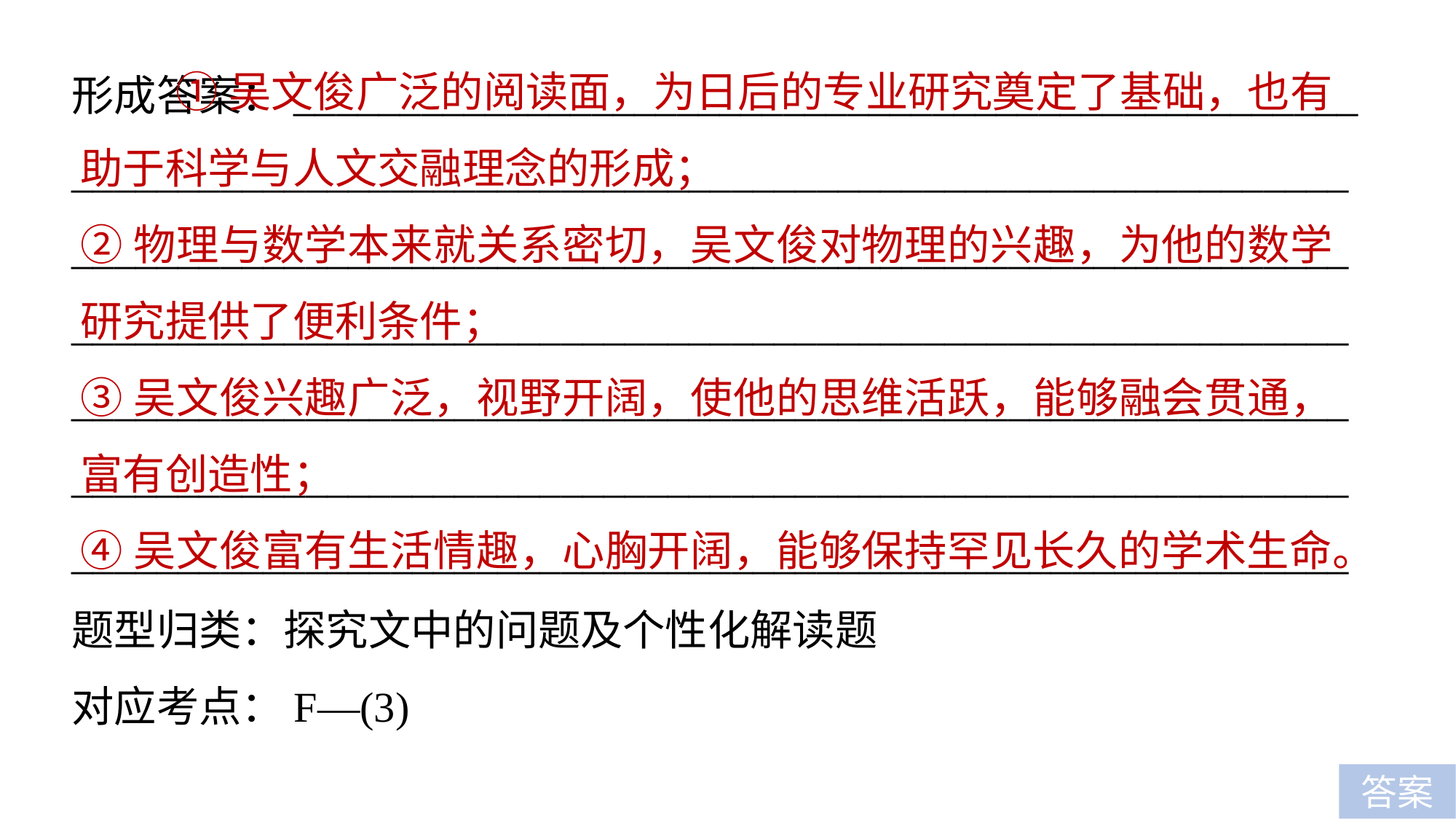

①吴文俊广泛的阅读面，为日后的专业研究奠定了基础，也有助于科学与人文交融理念的形成；
②物理与数学本来就关系密切，吴文俊对物理的兴趣，为他的数学研究提供了便利条件；
③吴文俊兴趣广泛，视野开阔，使他的思维活跃，能够融会贯通，富有创造性；
④吴文俊富有生活情趣，心胸开阔，能够保持罕见长久的学术生命。
形成答案：__________________________________________________
________________________________________________________________________________________________________________________________________________________________________________________________________________________________________________________________________________________________________________________________________________________________________题型归类：探究文中的问题及个性化解读题
对应考点：F—(3)
答案